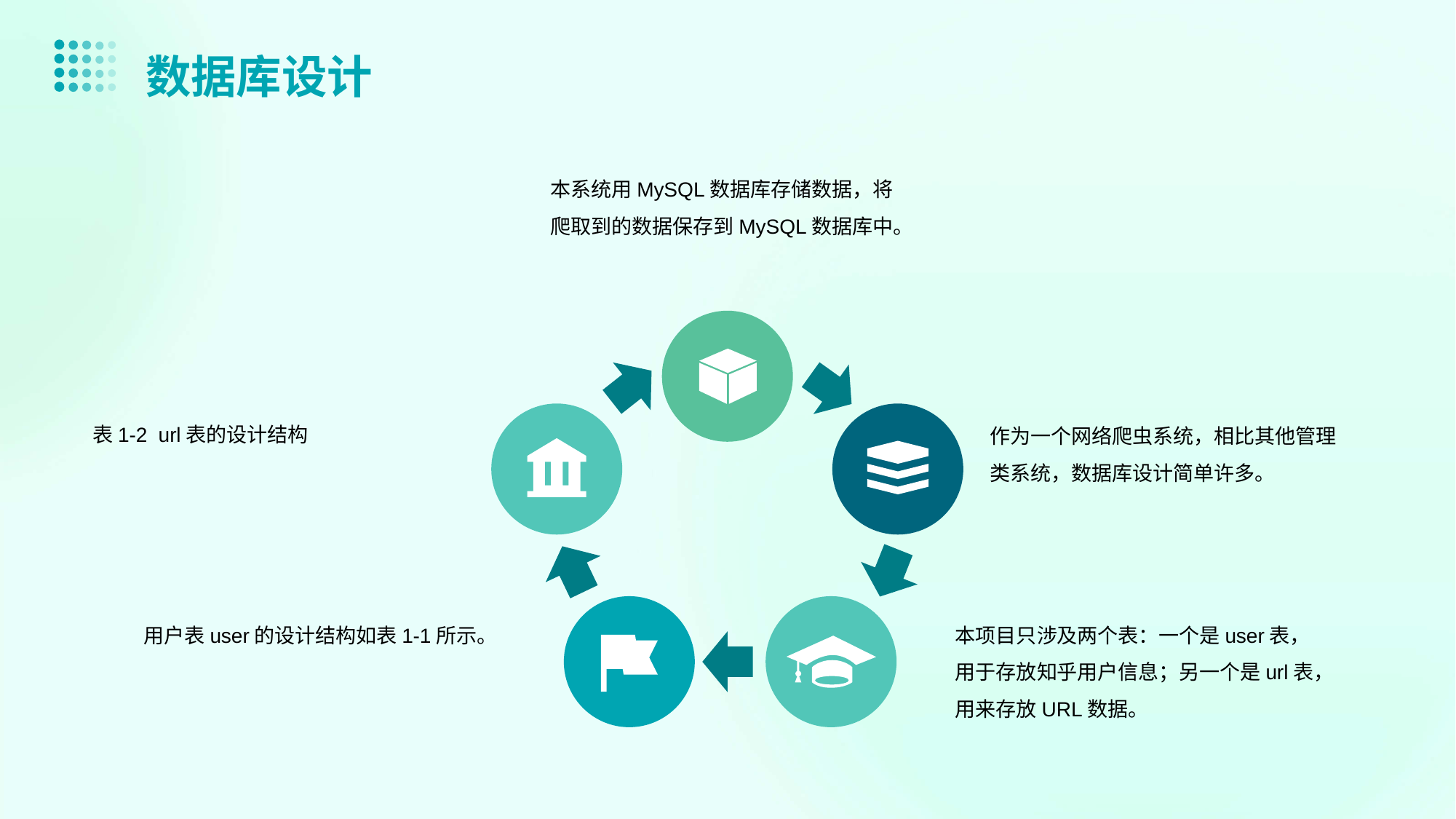

数据库设计

本系统用MySQL数据库存储数据，将爬取到的数据保存到MySQL数据库中。

表1-2  url表的设计结构
作为一个网络爬虫系统，相比其他管理类系统，数据库设计简单许多。

用户表user的设计结构如表1-1所示。
本项目只涉及两个表：一个是user表，用于存放知乎用户信息；另一个是url表，用来存放URL数据。